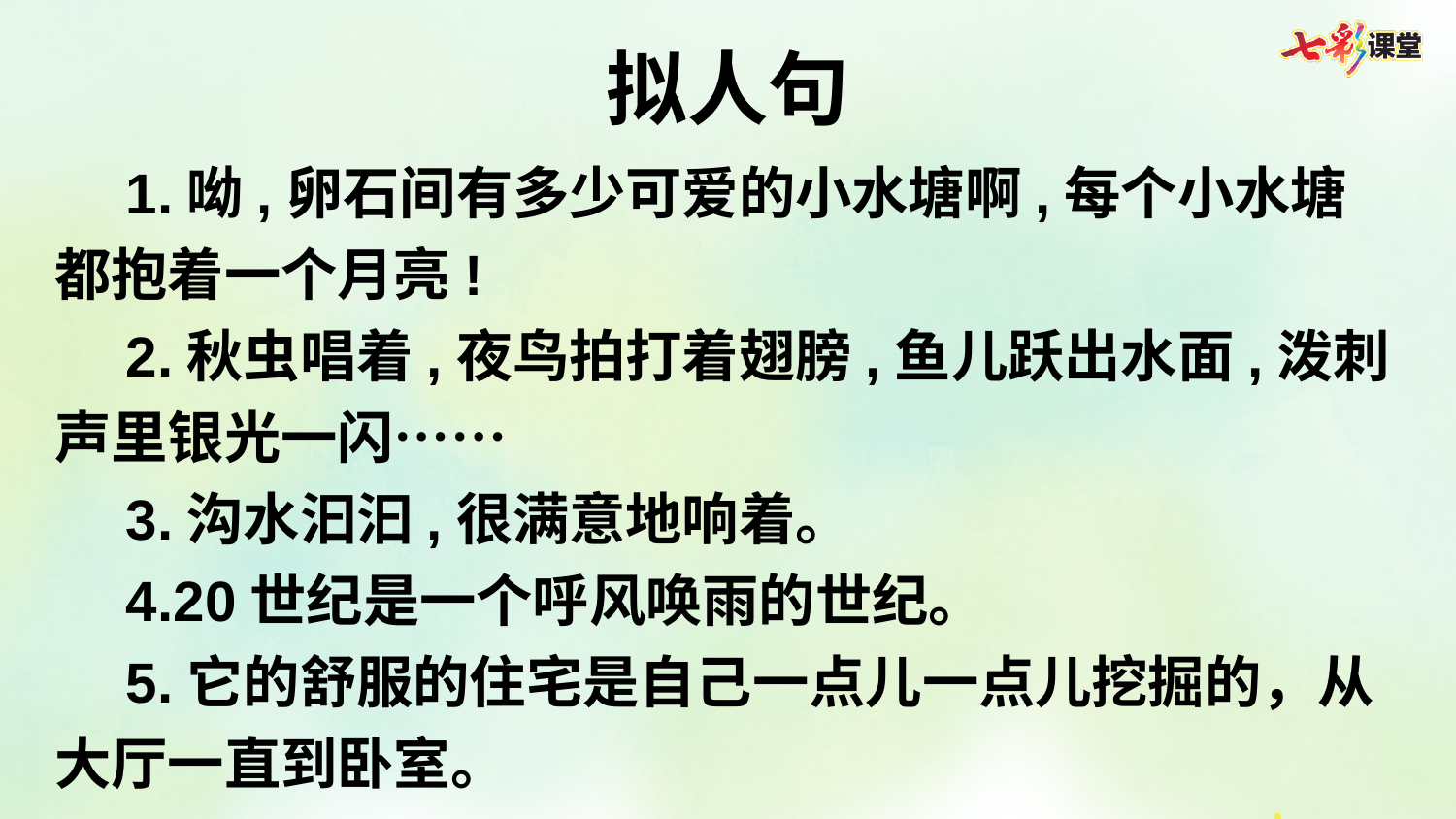

拟人句
1.呦,卵石间有多少可爱的小水塘啊,每个小水塘都抱着一个月亮!
2.秋虫唱着,夜鸟拍打着翅膀,鱼儿跃出水面,泼刺声里银光一闪……
3.沟水汩汩,很满意地响着。
4.20世纪是一个呼风唤雨的世纪。
5.它的舒服的住宅是自己一点儿一点儿挖掘的，从大厅一直到卧室。